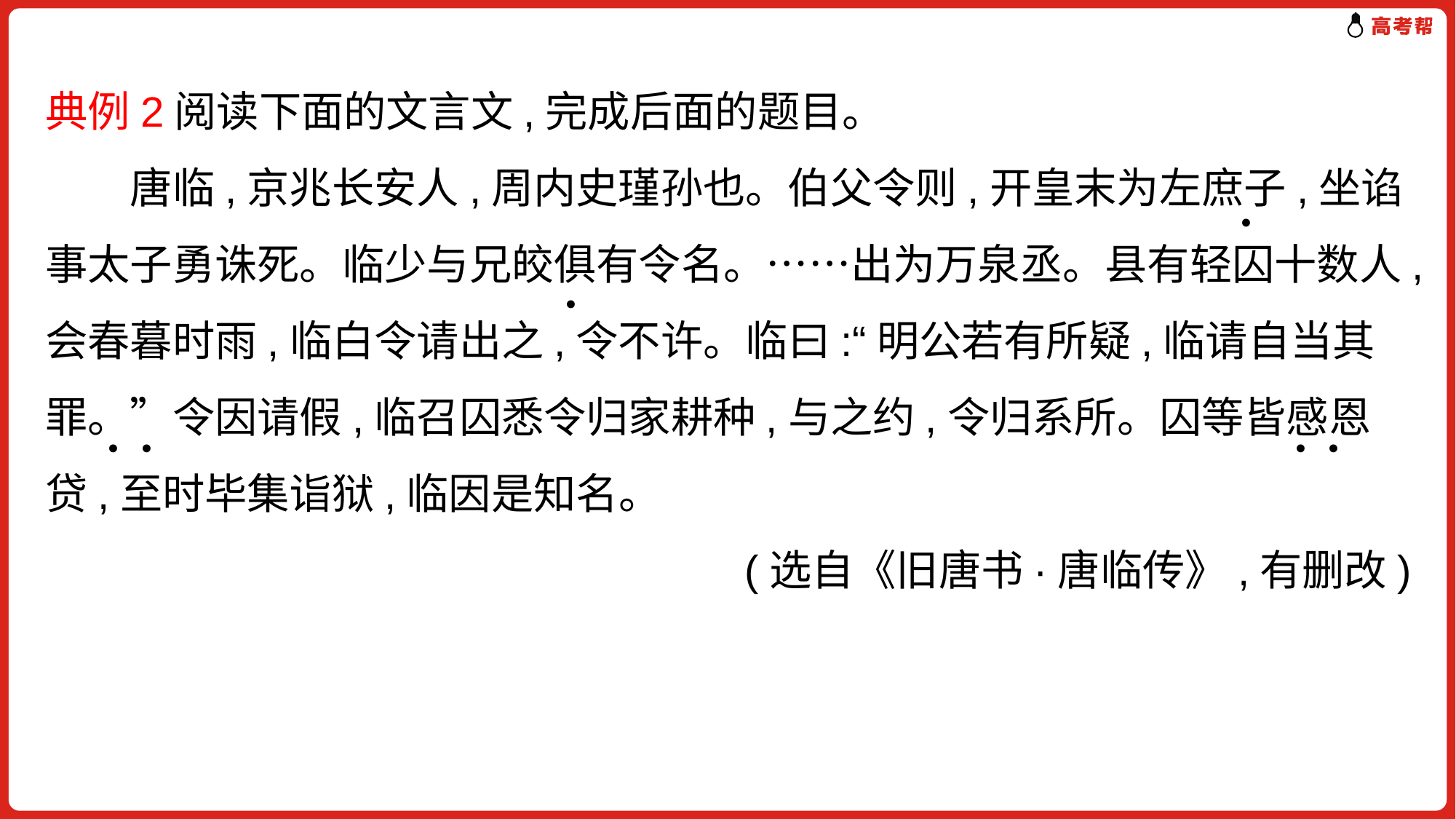

典例2阅读下面的文言文,完成后面的题目。
　　唐临,京兆长安人,周内史瑾孙也。伯父令则,开皇末为左庶子,坐谄事太子勇诛死。临少与兄皎俱有令名。……出为万泉丞。县有轻囚十数人,会春暮时雨,临白令请出之,令不许。临曰:“明公若有所疑,临请自当其罪。”令因请假,临召囚悉令归家耕种,与之约,令归系所。囚等皆感恩贷,至时毕集诣狱,临因是知名。
(选自《旧唐书·唐临传》,有删改)
.
.
. .
. .